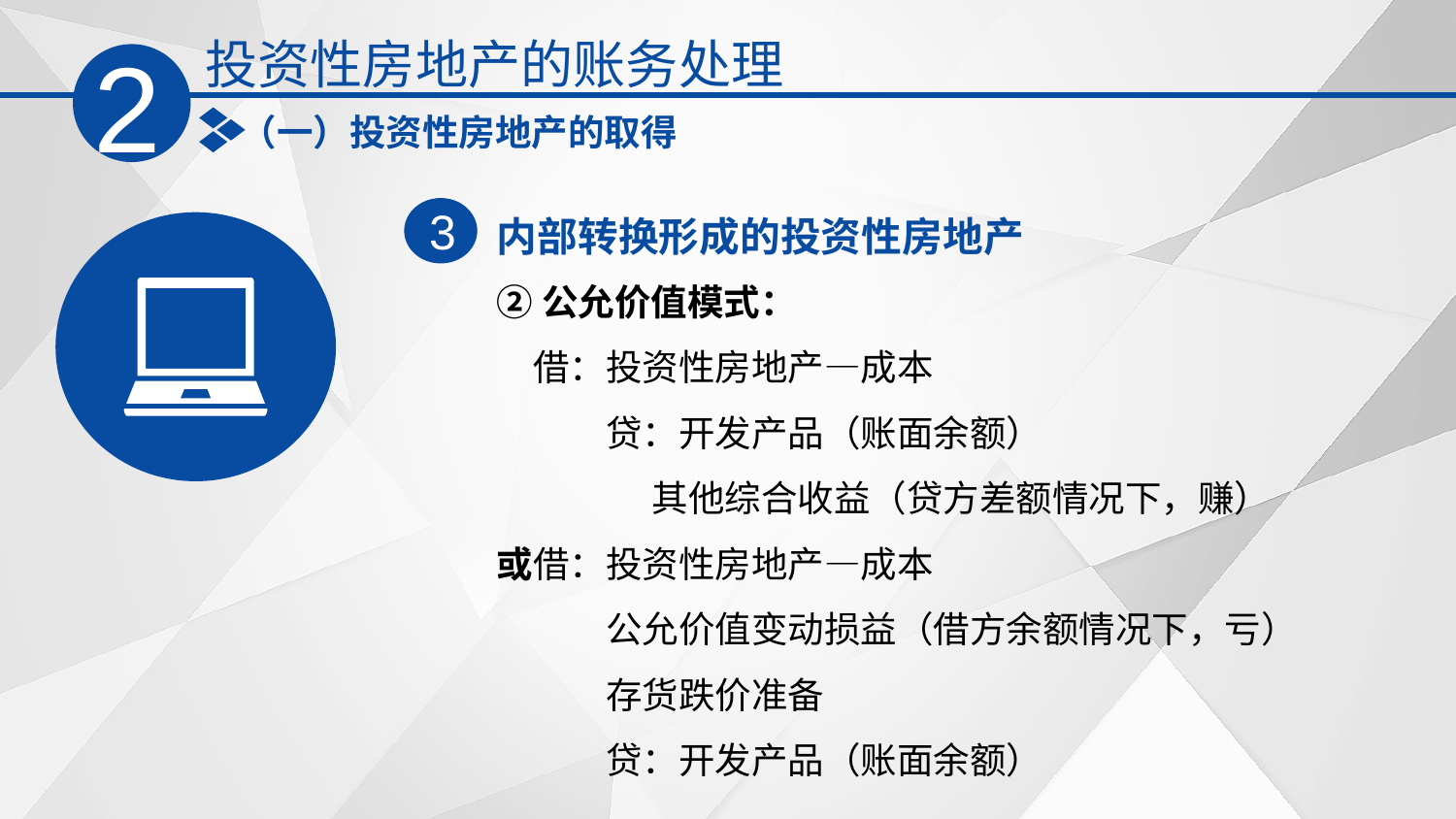

投资性房地产的账务处理
2

（一）投资性房地产的取得

内部转换形成的投资性房地产
3

②公允价值模式：
　借：投资性房地产—成本
　　　贷：开发产品（账面余额）
　　          其他综合收益（贷方差额情况下，赚）
或借：投资性房地产—成本
　　　公允价值变动损益（借方余额情况下，亏）
　　　存货跌价准备
　　　贷：开发产品（账面余额）